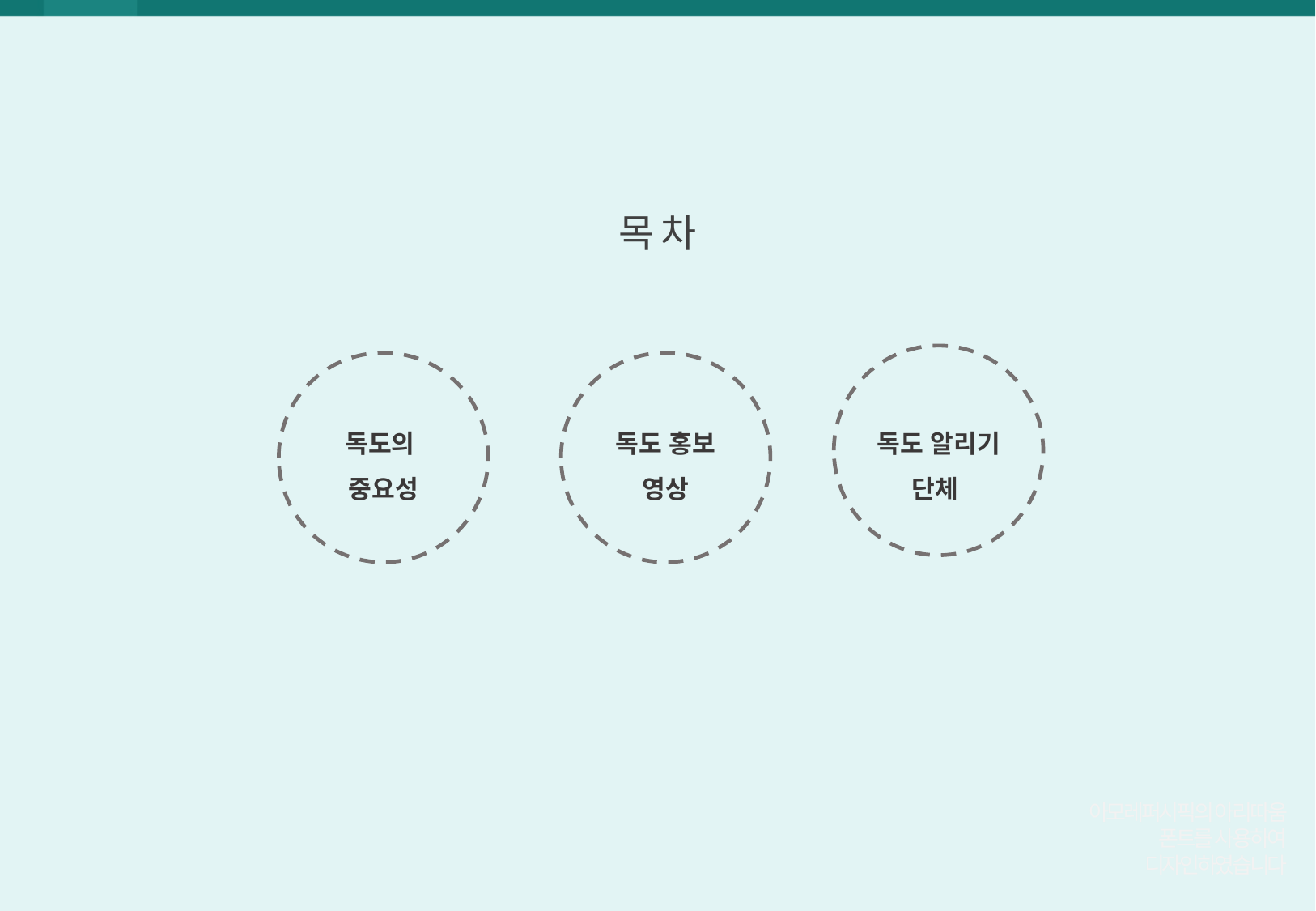

목 차

독도 홍보
영상

독도 알리기
단체

독도의
중요성
아모레퍼시픽의 아리따움
폰트를 사용하여
디자인하였습니다